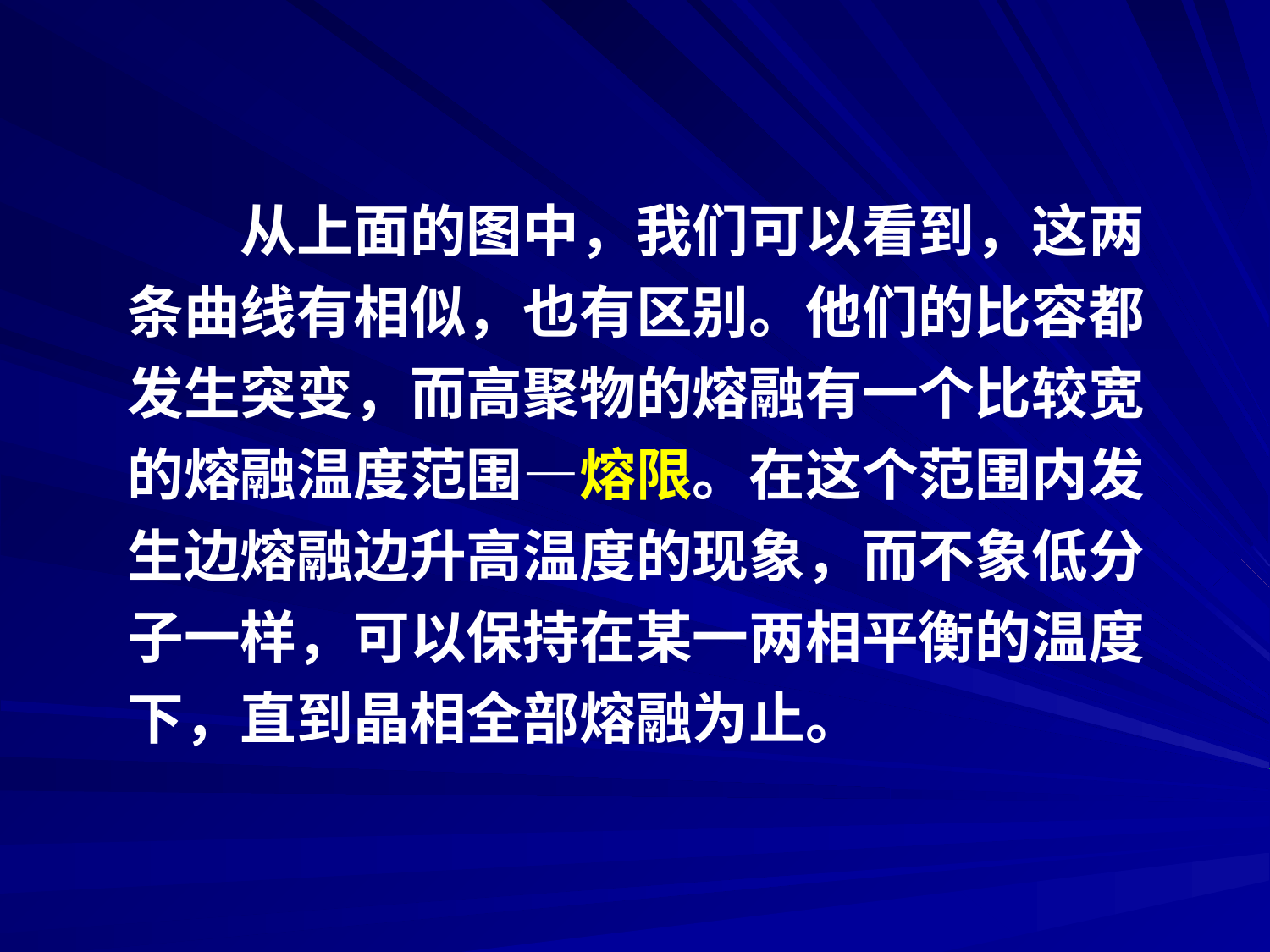

从上面的图中，我们可以看到，这两条曲线有相似，也有区别。他们的比容都发生突变，而高聚物的熔融有一个比较宽的熔融温度范围—熔限。在这个范围内发生边熔融边升高温度的现象，而不象低分子一样，可以保持在某一两相平衡的温度下，直到晶相全部熔融为止。